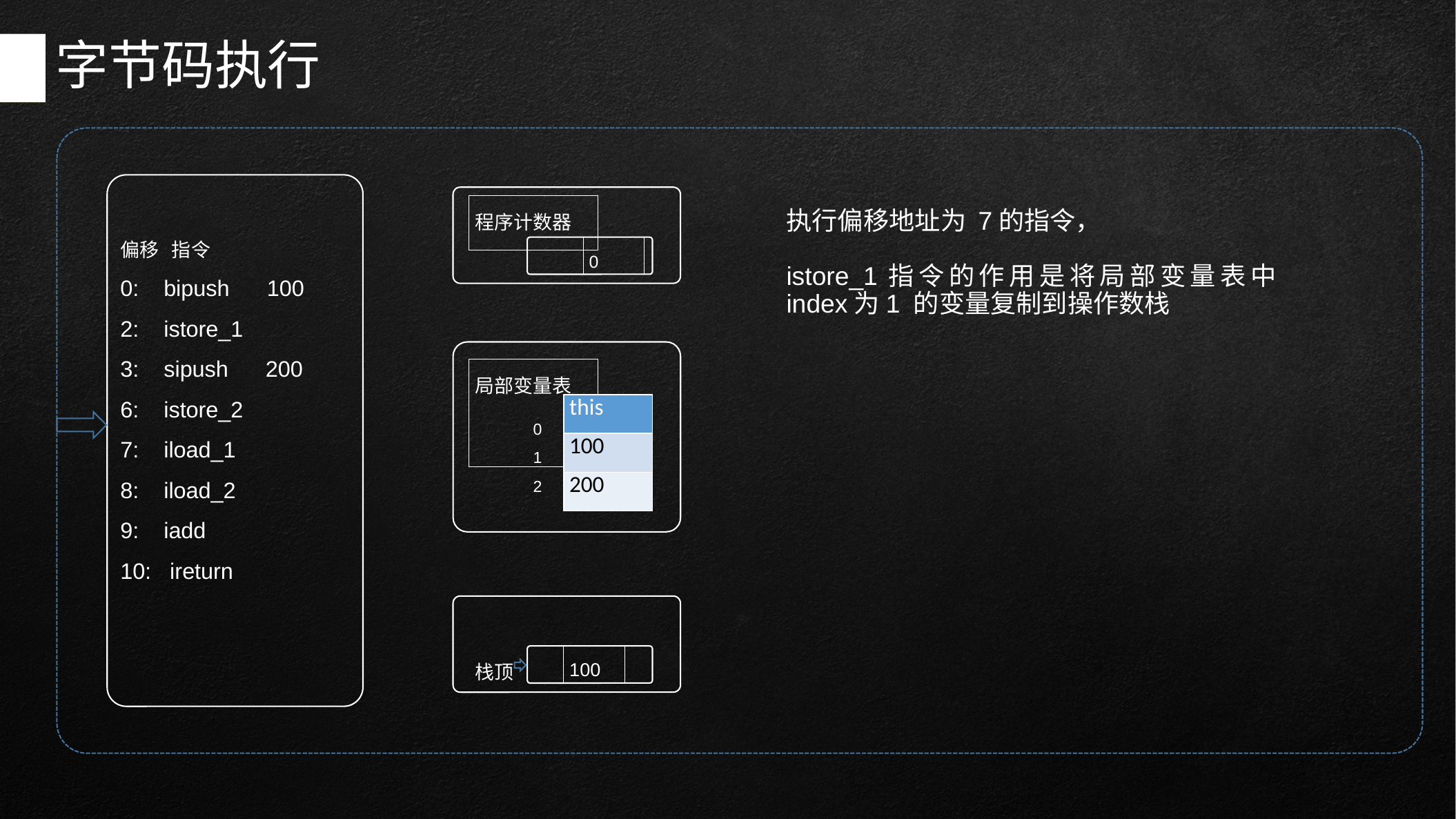

# 字节码执行

程序计数器

0
执行偏移地址为 7的指令，
istore_1指令的作用是将局部变量表中index为1 的变量复制到操作数栈

偏移   指令
0:    bipush      100
2:    istore_1
3:    sipush      200
6:    istore_2
7:    iload_1
8:    iload_2
9:    iadd
10:   ireturn

局部变量表
| this |
| --- |
| 100 |
| 200 |
0
1
2

100
栈顶